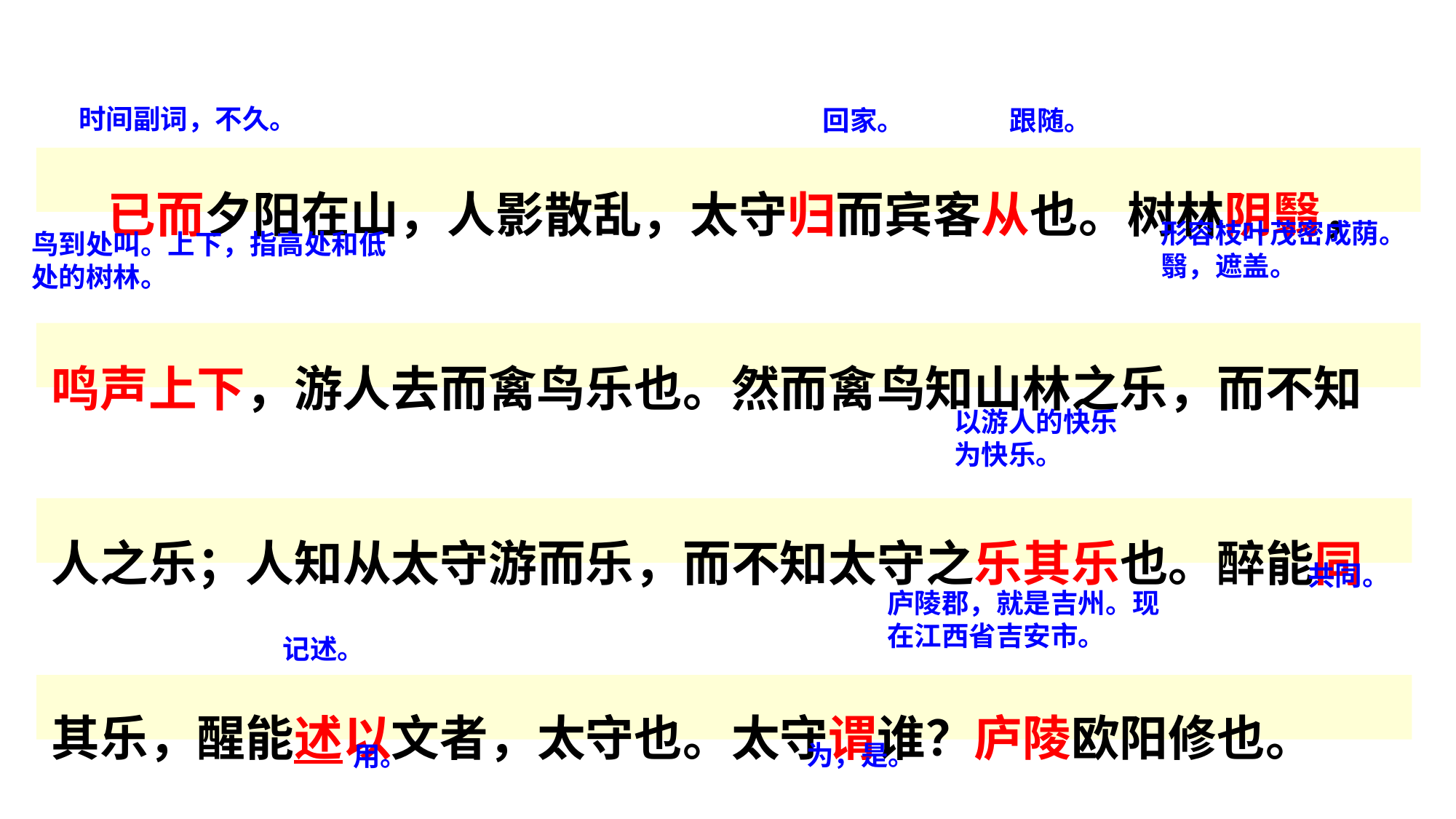

已而夕阳在山，人影散乱，太守归而宾客从也。树林阴翳，鸣声上下，游人去而禽鸟乐也。然而禽鸟知山林之乐，而不知人之乐；人知从太守游而乐，而不知太守之乐其乐也。醉能同其乐，醒能述以文者，太守也。太守谓谁？庐陵欧阳修也。
时间副词，不久。
回家。
跟随。

状元成才路
状元成才路
状元成才路
状元成才路
状元成才路
状元成才路
状元成才路
状元成才路
状元成才路
形容枝叶茂密成荫。翳，遮盖。
状元成才路
状元成才路
鸟到处叫。上下，指高处和低处的树林。
状元成才路
状元成才路
状元成才路
状元成才路
状元成才路
状元成才路
状元成才路
状元成才路
状元成才路
状元成才路
状元成才路
状元成才路
状元成才路
状元成才路
状元成才路
状元成才路
状元成才路
状元成才路
状元成才路

状元成才路
状元成才路
状元成才路
状元成才路
状元成才路
状元成才路
状元成才路
状元成才路
状元成才路
状元成才路
状元成才路
状元成才路
状元成才路
状元成才路
状元成才路
状元成才路
状元成才路
状元成才路
状元成才路
状元成才路
以游人的快乐为快乐。
状元成才路
状元成才路
状元成才路
状元成才路
状元成才路
状元成才路
状元成才路
状元成才路
状元成才路
状元成才路
状元成才路
状元成才路
状元成才路
状元成才路
状元成才路
状元成才路
状元成才路
状元成才路
状元成才路
状元成才路

状元成才路
状元成才路
状元成才路
状元成才路
状元成才路
状元成才路
状元成才路
状元成才路
状元成才路
状元成才路
状元成才路
状元成才路
状元成才路
状元成才路
状元成才路
共同。
状元成才路
状元成才路
状元成才路
状元成才路
状元成才路
状元成才路
庐陵郡，就是吉州。现在江西省吉安市。
状元成才路
状元成才路
状元成才路
状元成才路
状元成才路
状元成才路
状元成才路
记述。
状元成才路
状元成才路

为，是。
用。